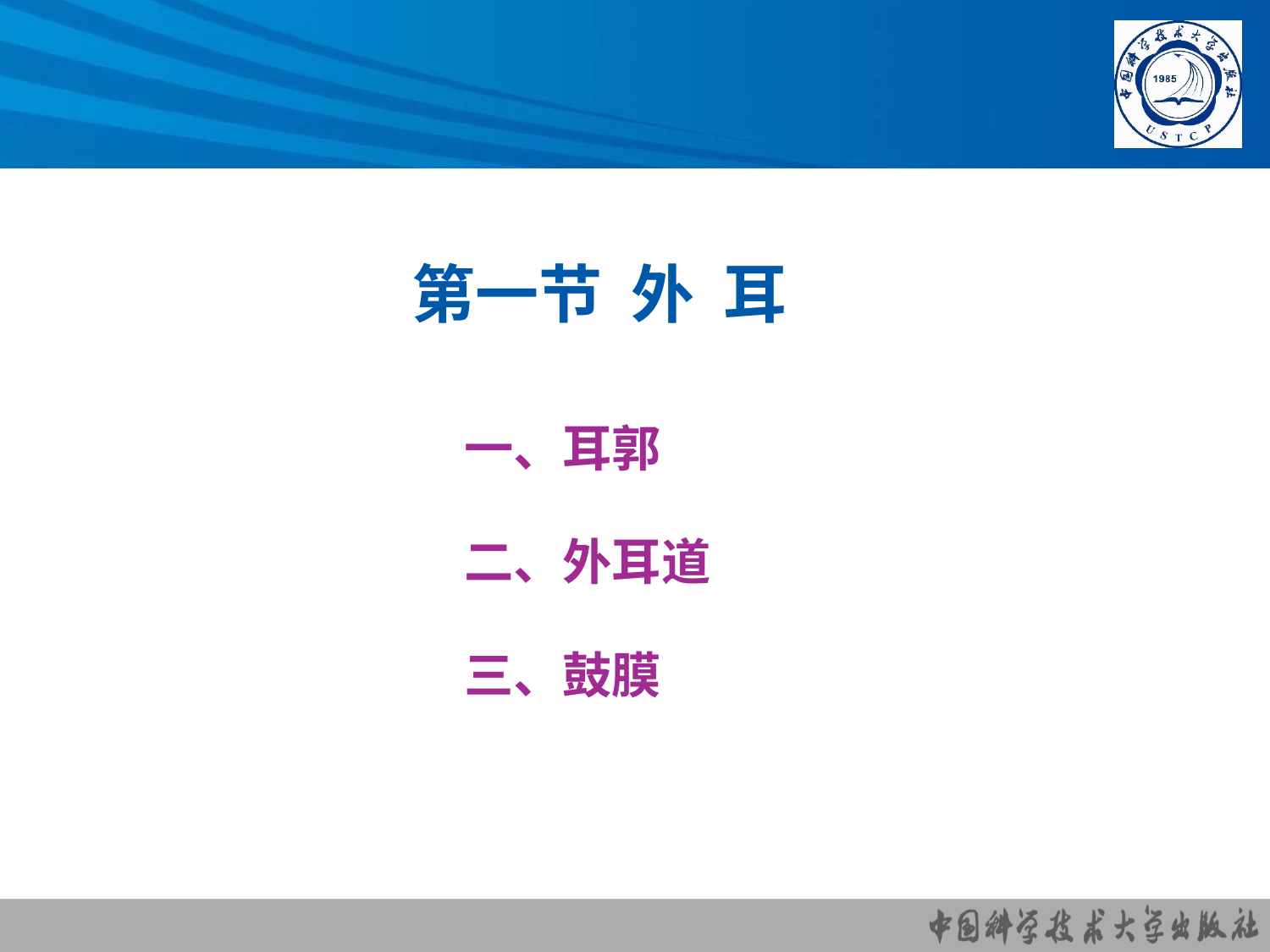

# 第一节  外  耳
一、耳郭
二、外耳道
三、鼓膜